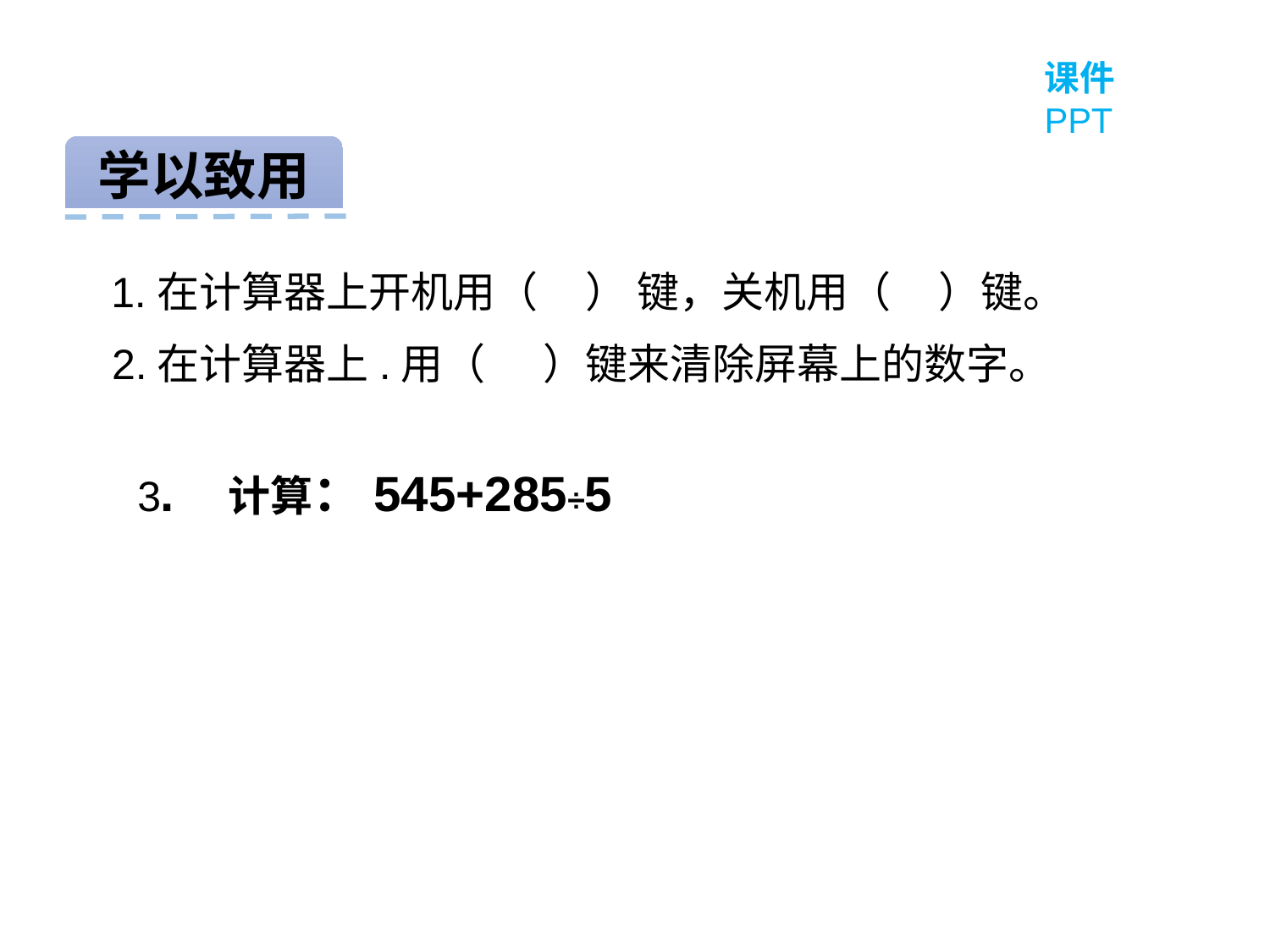

学以致用
1.在计算器上开机用（     ） 键，关机用（     ）键。
2.在计算器上.用（      ）键来清除屏幕上的数字。
3.   计算：545+285÷5